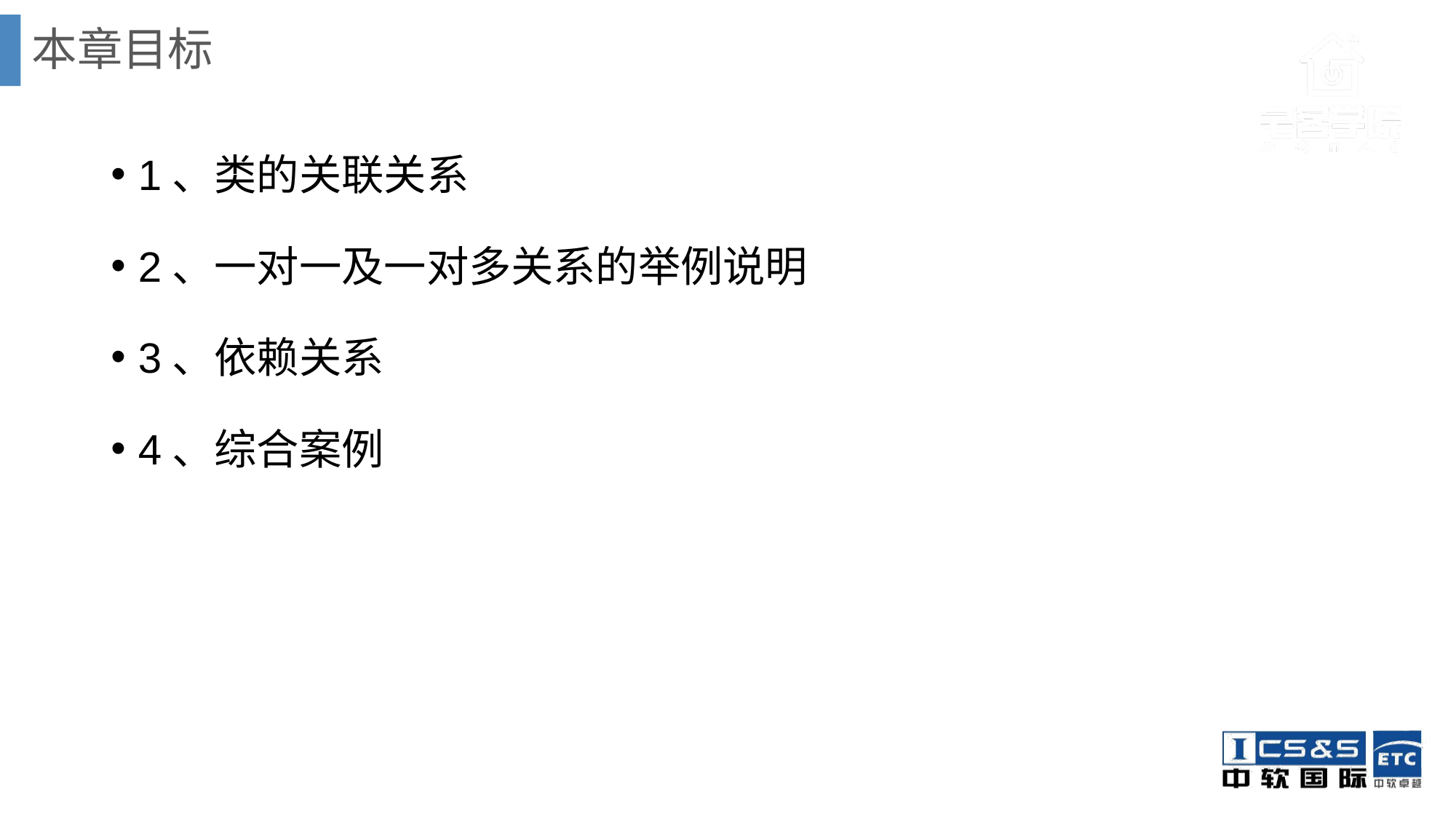

# 本章目标
1、类的关联关系
2、一对一及一对多关系的举例说明
3、依赖关系
4、综合案例